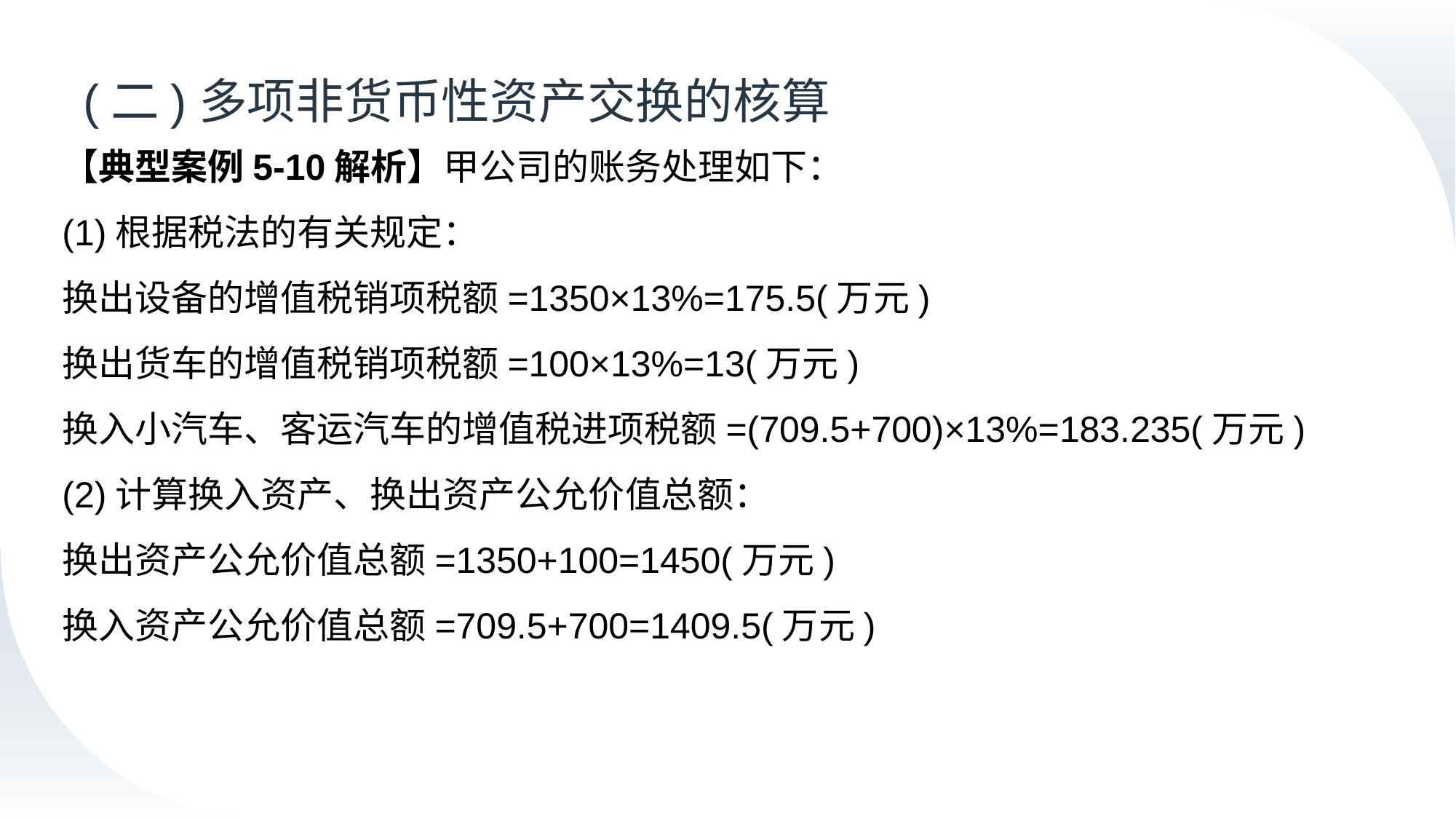

# (二)多项非货币性资产交换的核算
【典型案例5-10解析】甲公司的账务处理如下：
(1)根据税法的有关规定：
换出设备的增值税销项税额=1350×13%=175.5(万元)
换出货车的增值税销项税额=100×13%=13(万元)
换入小汽车、客运汽车的增值税进项税额=(709.5+700)×13%=183.235(万元)
(2)计算换入资产、换出资产公允价值总额：
换出资产公允价值总额=1350+100=1450(万元)
换入资产公允价值总额=709.5+700=1409.5(万元)